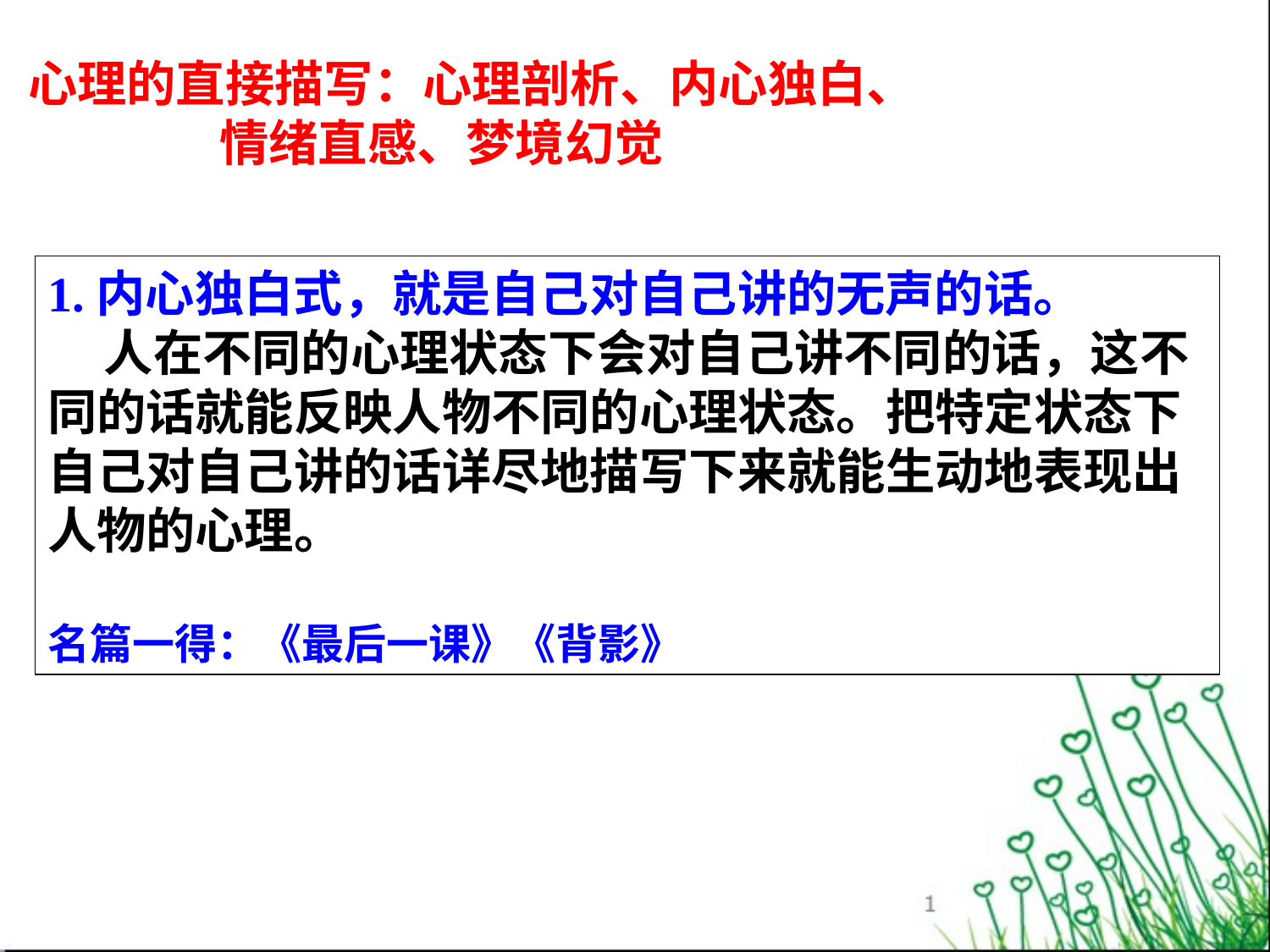

心理的直接描写：心理剖析、内心独白、
                情绪直感、梦境幻觉
1.内心独白式，就是自己对自己讲的无声的话。
    人在不同的心理状态下会对自己讲不同的话，这不同的话就能反映人物不同的心理状态。把特定状态下自己对自己讲的话详尽地描写下来就能生动地表现出人物的心理。

名篇一得：《最后一课》《背影》